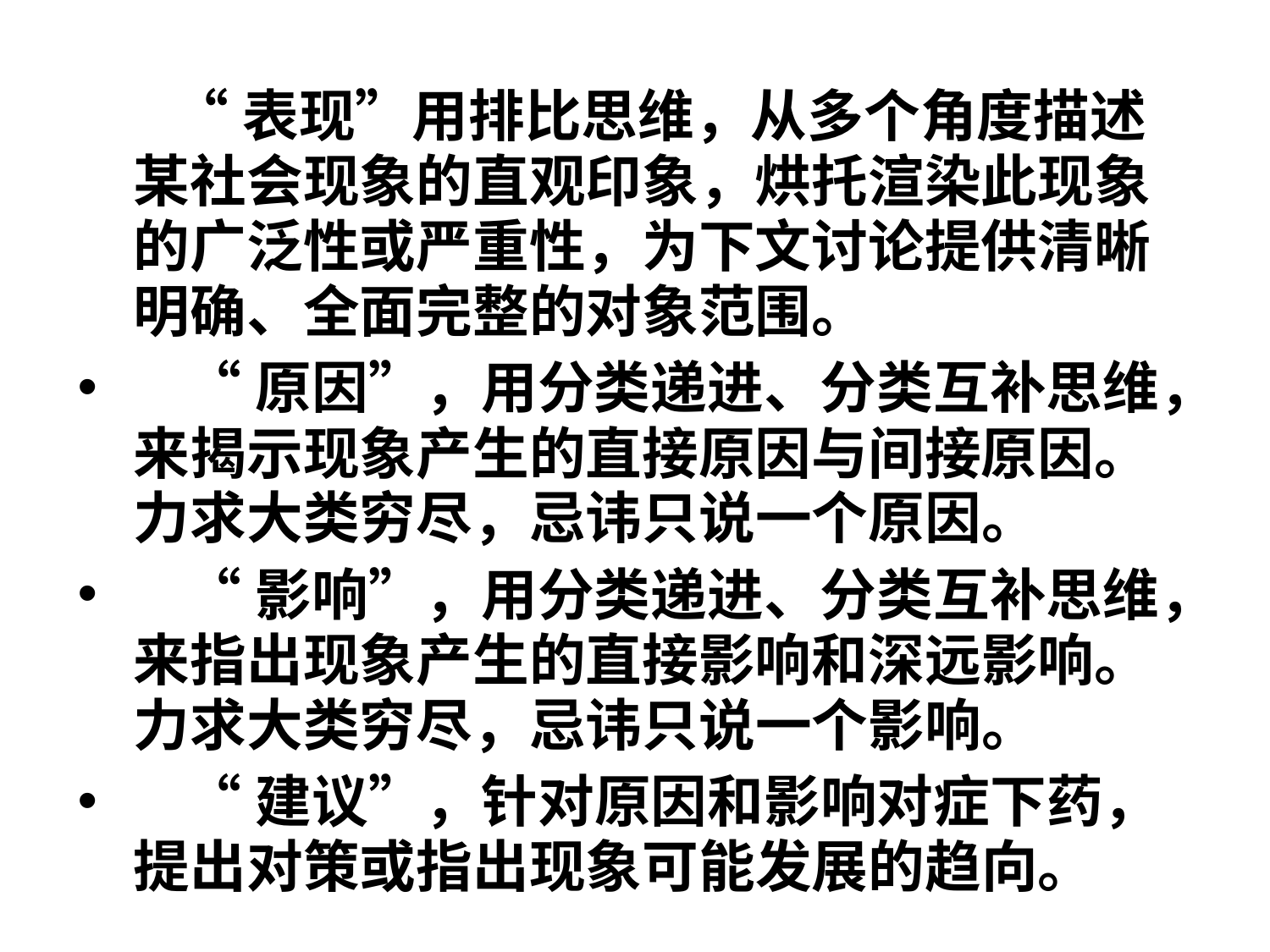

“表现”用排比思维，从多个角度描述某社会现象的直观印象，烘托渲染此现象的广泛性或严重性，为下文讨论提供清晰明确、全面完整的对象范围。
    “原因”，用分类递进、分类互补思维，来揭示现象产生的直接原因与间接原因。力求大类穷尽，忌讳只说一个原因。
    “影响”，用分类递进、分类互补思维，来指出现象产生的直接影响和深远影响。力求大类穷尽，忌讳只说一个影响。
    “建议”，针对原因和影响对症下药，提出对策或指出现象可能发展的趋向。